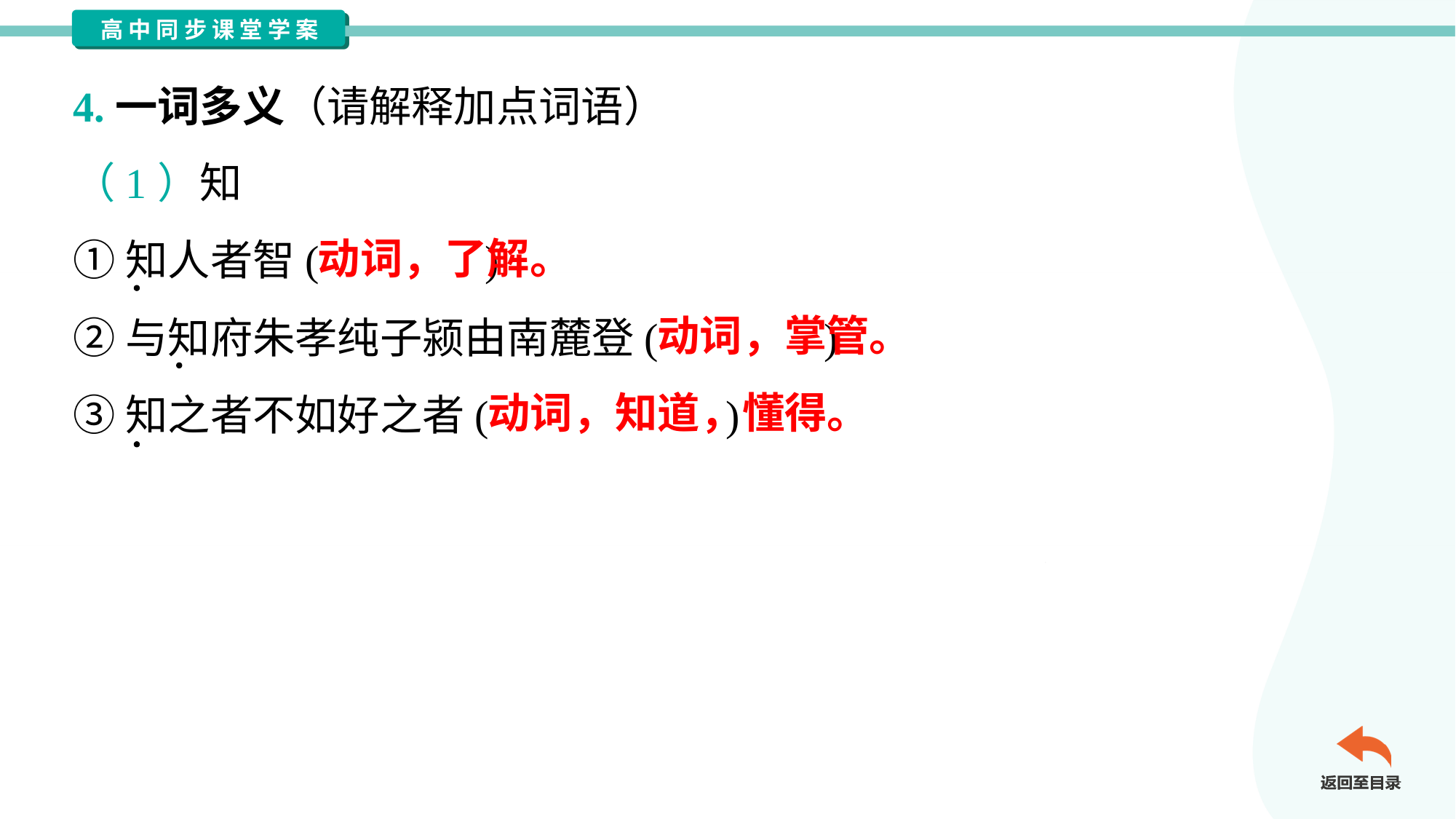

4.一词多义（请解释加点词语）
（1）知
①知人者智(              )
②与知府朱孝纯子颍由南麓登(              )
③知之者不如好之者(                    )
动词，了解。
动词，掌管。

动词，知道，懂得。